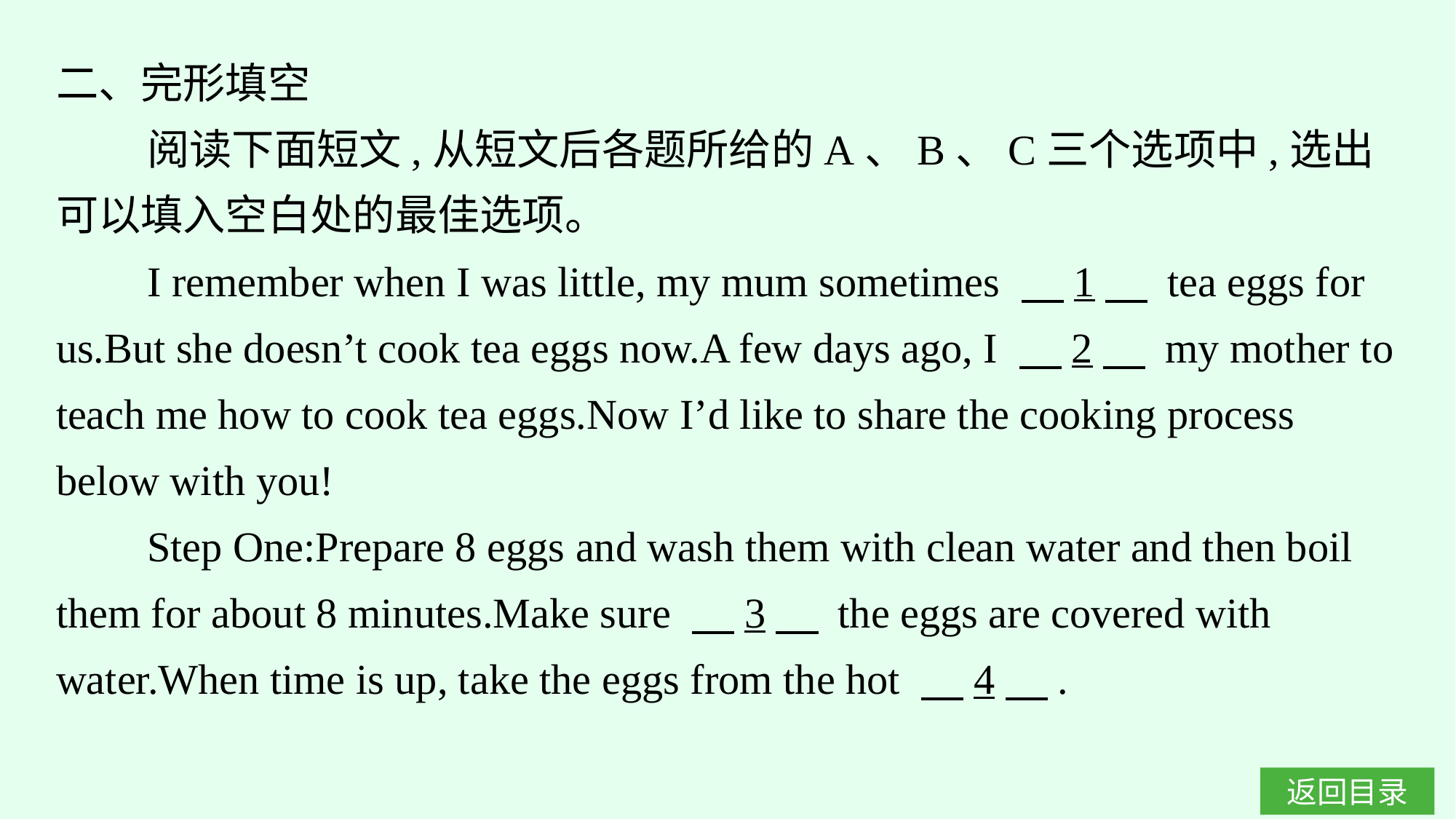

二、完形填空
阅读下面短文,从短文后各题所给的A、B、C三个选项中,选出可以填入空白处的最佳选项。
I remember when I was little, my mum sometimes 　1　 tea eggs for us.But she doesn’t cook tea eggs now.A few days ago, I 　2　 my mother to teach me how to cook tea eggs.Now I’d like to share the cooking process below with you!
Step One:Prepare 8 eggs and wash them with clean water and then boil them for about 8 minutes.Make sure 　3　 the eggs are covered with water.When time is up, take the eggs from the hot 　4　.